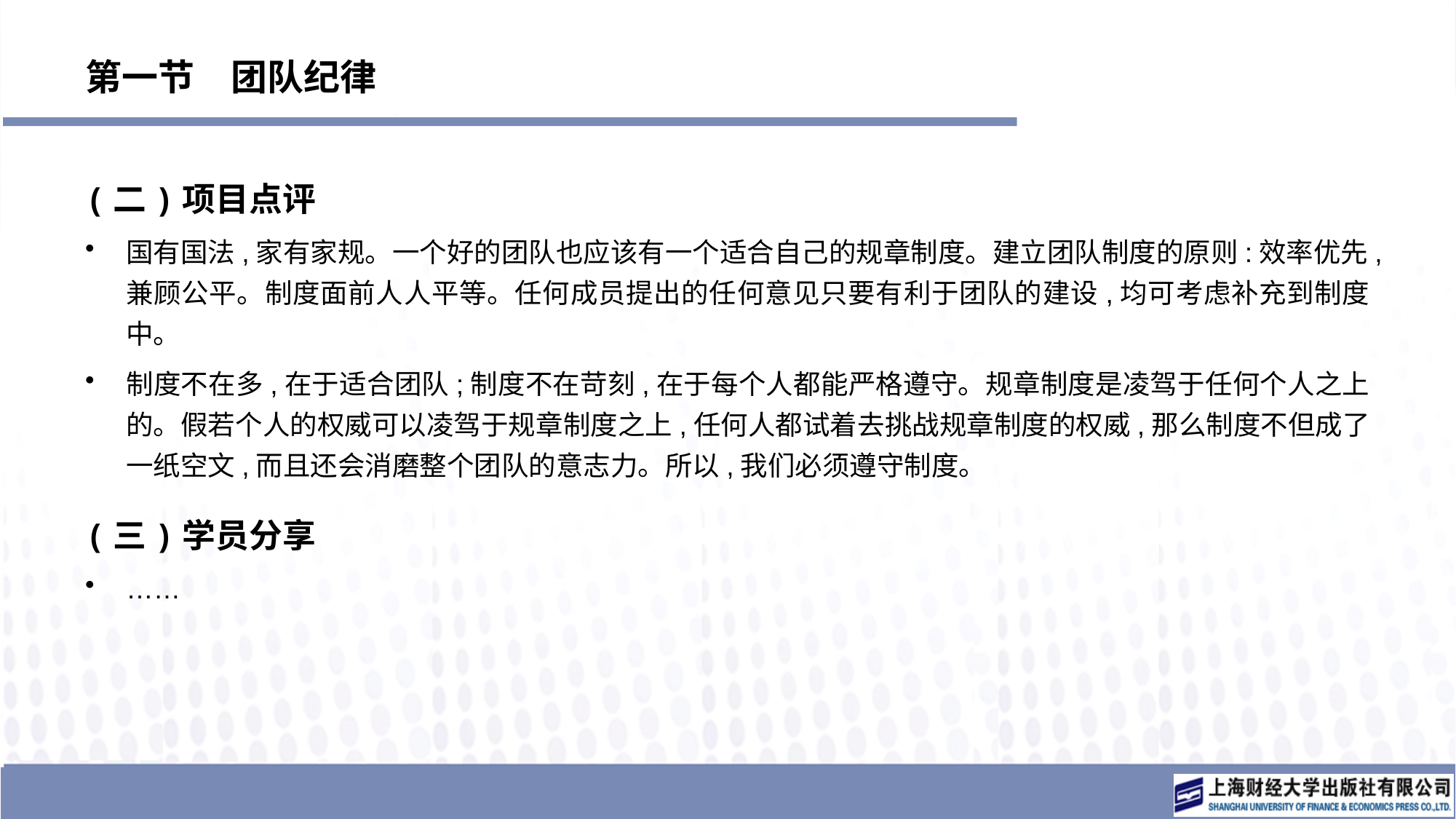

# 第一节　团队纪律
(二)项目点评
国有国法,家有家规。一个好的团队也应该有一个适合自己的规章制度。建立团队制度的原则:效率优先,兼顾公平。制度面前人人平等。任何成员提出的任何意见只要有利于团队的建设,均可考虑补充到制度中。
制度不在多,在于适合团队;制度不在苛刻,在于每个人都能严格遵守。规章制度是凌驾于任何个人之上的。假若个人的权威可以凌驾于规章制度之上,任何人都试着去挑战规章制度的权威,那么制度不但成了一纸空文,而且还会消磨整个团队的意志力。所以,我们必须遵守制度。
(三)学员分享
……